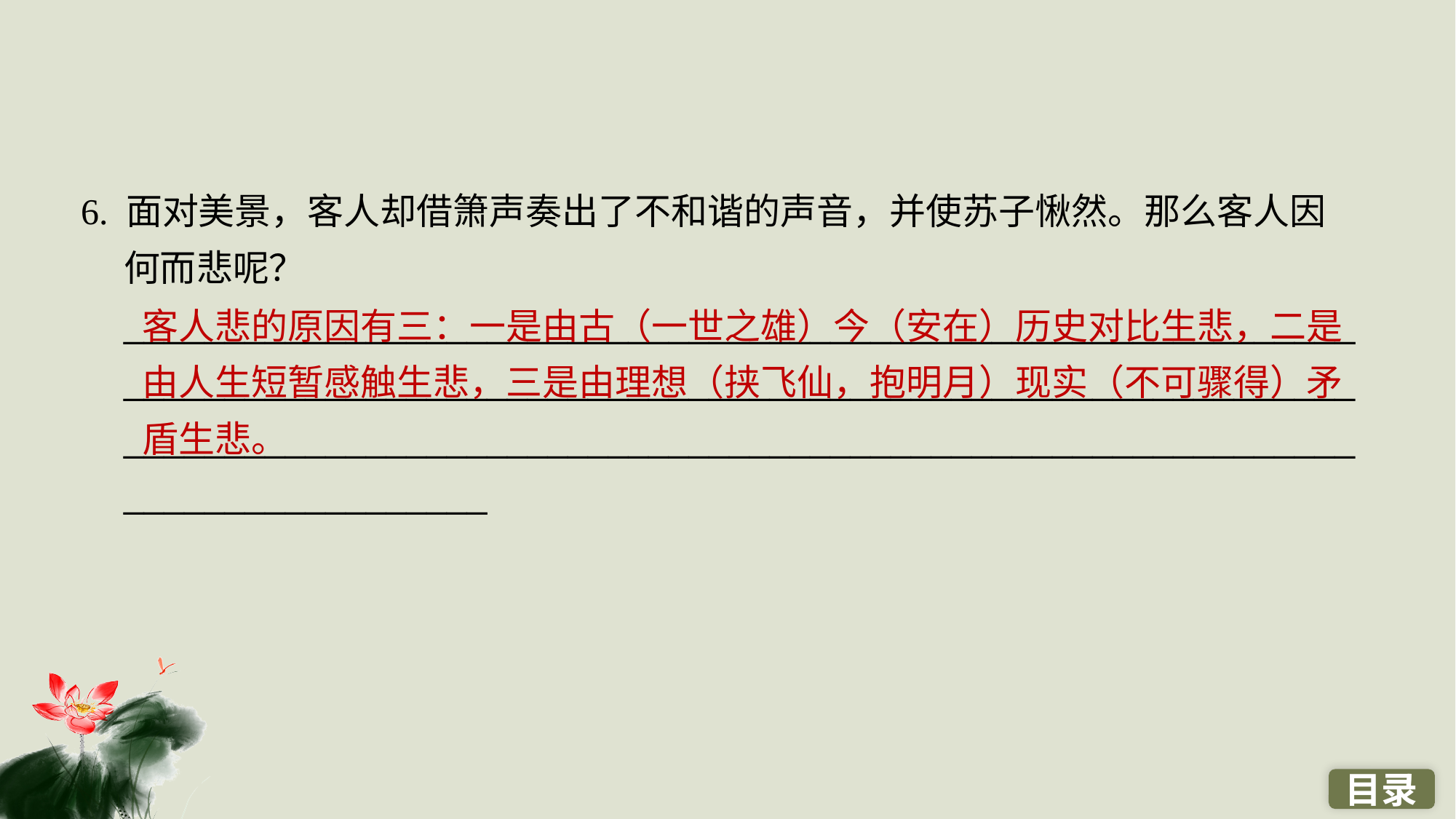

6. 面对美景，客人却借箫声奏出了不和谐的声音，并使苏子愀然。那么客人因何而悲呢？_________________________________________________________________________________________________________________________________________________________________________________________________________
客人悲的原因有三：一是由古（一世之雄）今（安在）历史对比生悲，二是由人生短暂感触生悲，三是由理想（挟飞仙，抱明月）现实（不可骤得）矛盾生悲。